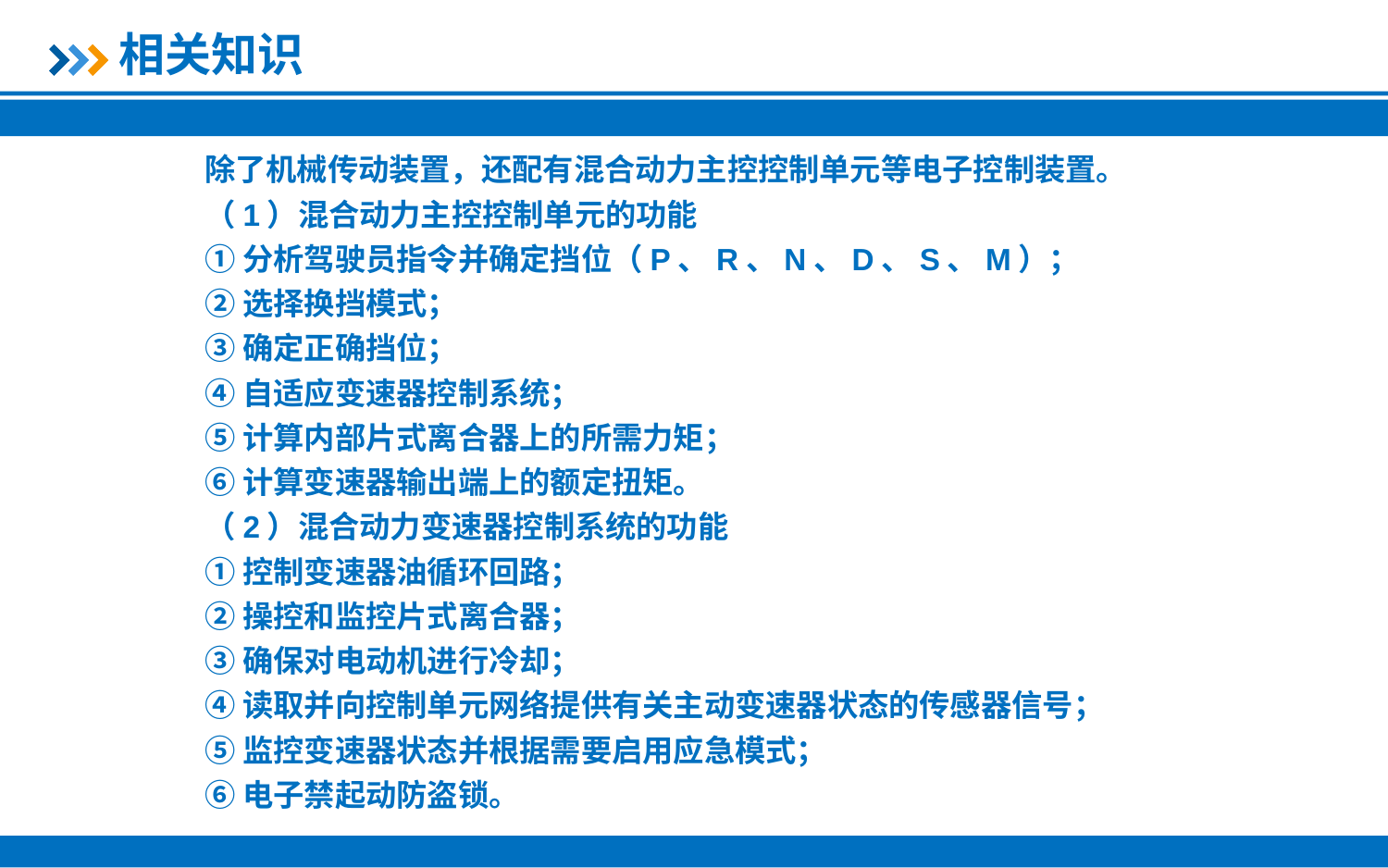

相关知识
除了机械传动装置，还配有混合动力主控控制单元等电子控制装置。
（1）混合动力主控控制单元的功能
①分析驾驶员指令并确定挡位（P、R、N、D、S、M）；
②选择换挡模式；
③确定正确挡位；
④自适应变速器控制系统；
⑤计算内部片式离合器上的所需力矩；
⑥计算变速器输出端上的额定扭矩。
（2）混合动力变速器控制系统的功能
①控制变速器油循环回路；
②操控和监控片式离合器；
③确保对电动机进行冷却；
④读取并向控制单元网络提供有关主动变速器状态的传感器信号；
⑤监控变速器状态并根据需要启用应急模式；
⑥电子禁起动防盗锁。